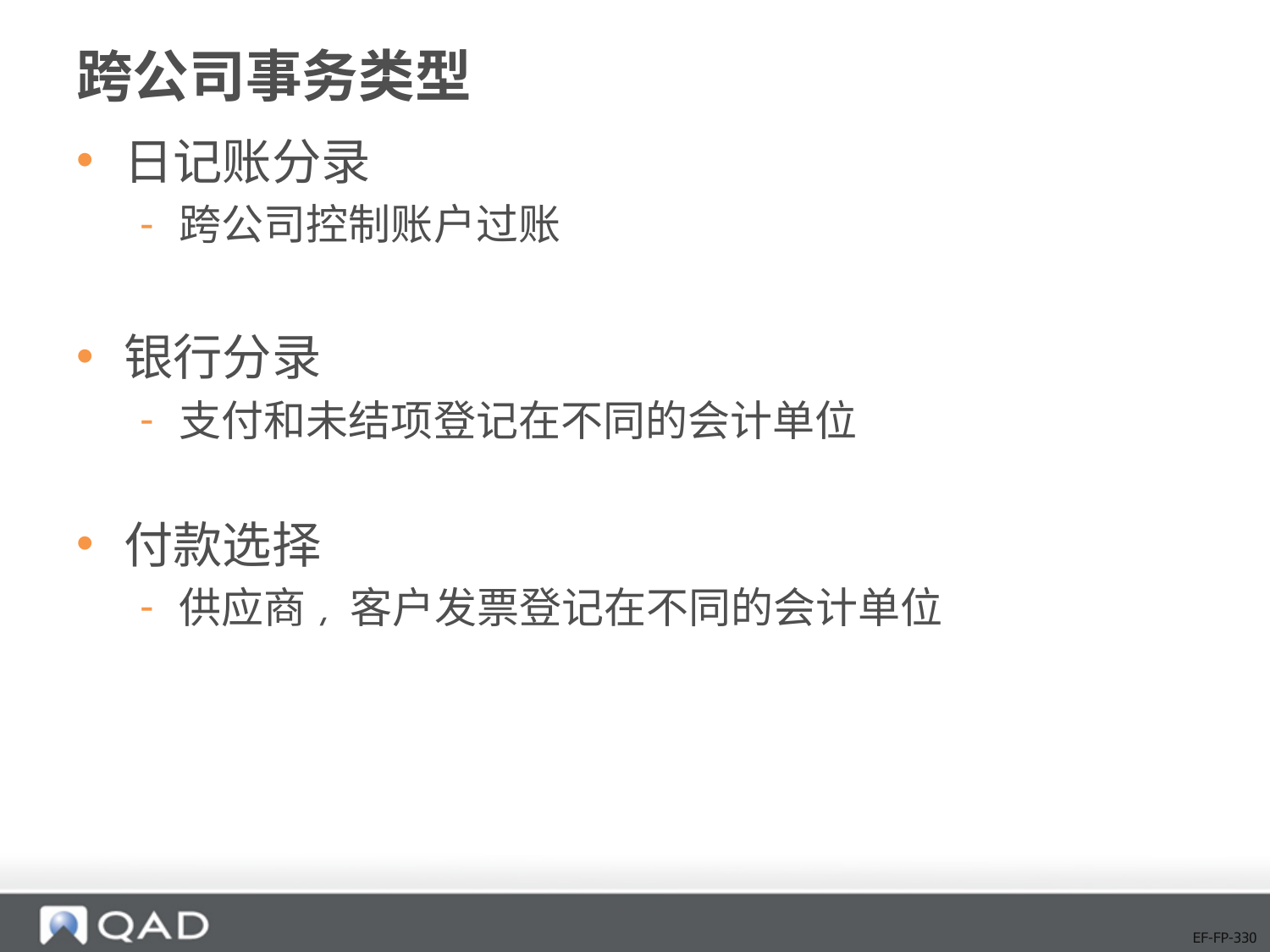

# 跨公司事务类型
日记账分录
跨公司控制账户过账

银行分录
支付和未结项登记在不同的会计单位

付款选择
供应商, 客户发票登记在不同的会计单位

EF-FP-330